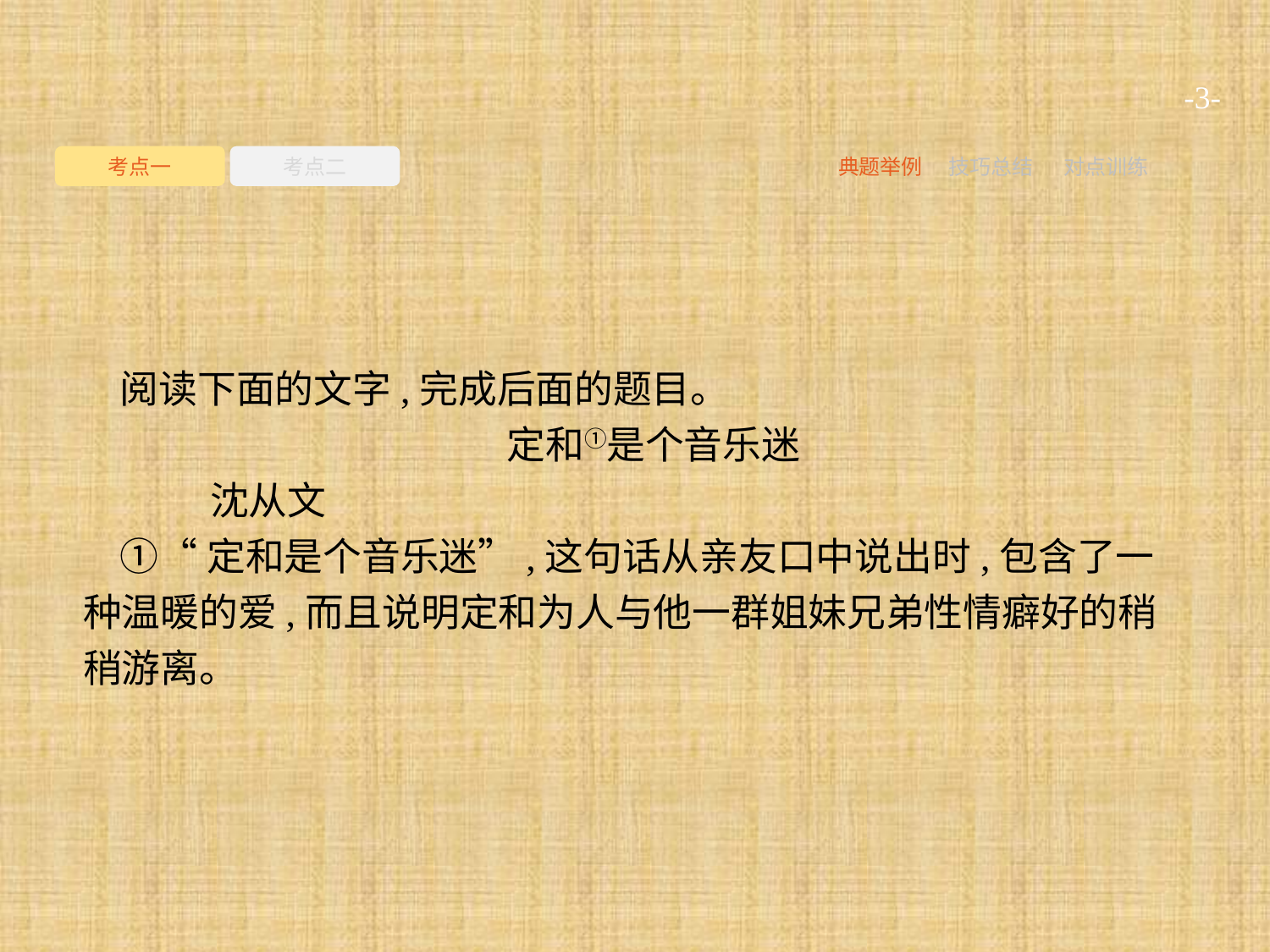

-3-
考点一
考点二
典题举例
技巧总结
对点训练
阅读下面的文字,完成后面的题目。
定和①是个音乐迷
	沈从文
①“定和是个音乐迷”,这句话从亲友口中说出时,包含了一种温暖的爱,而且说明定和为人与他一群姐妹兄弟性情癖好的稍稍游离。